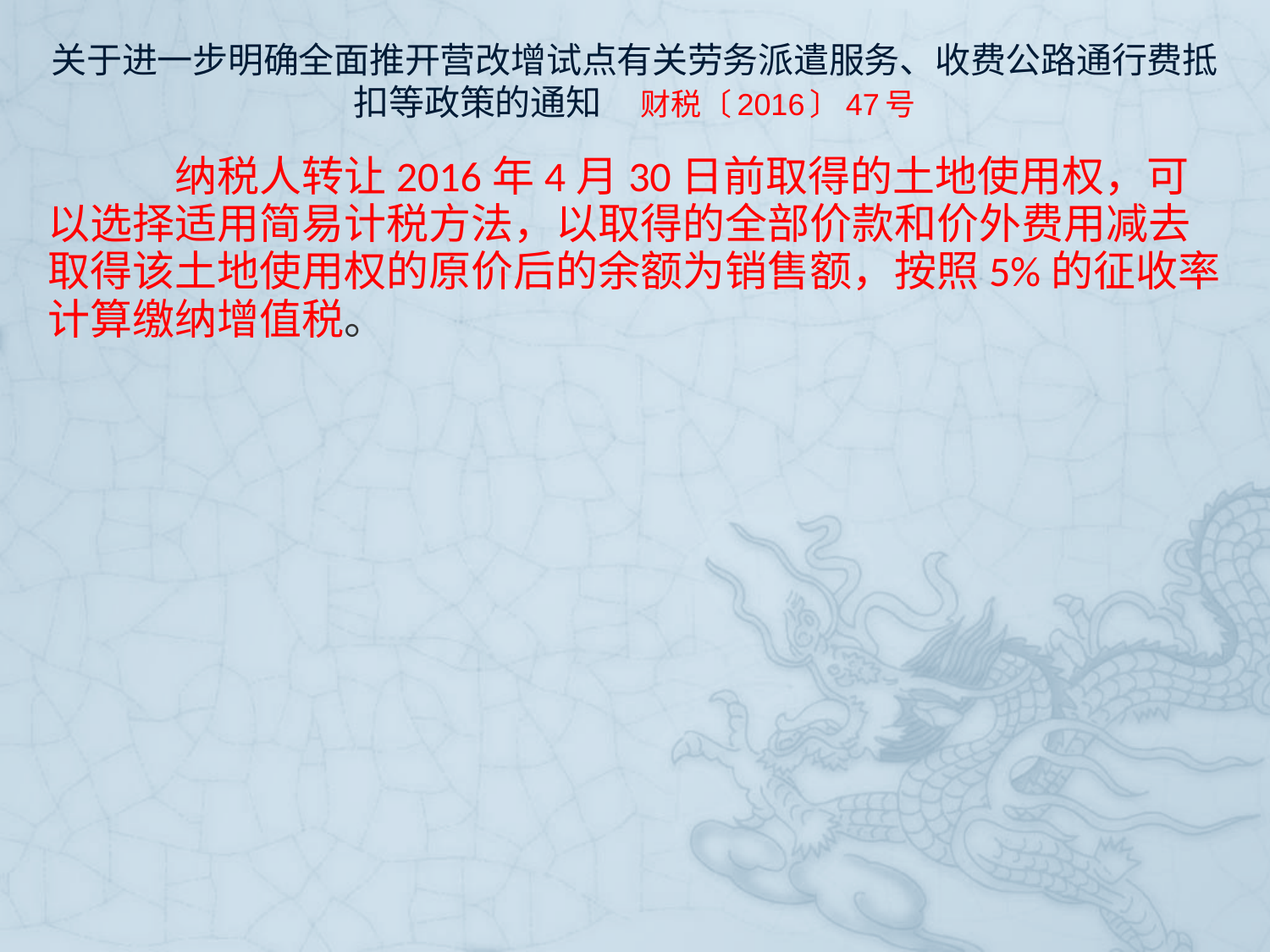

# 关于进一步明确全面推开营改增试点有关劳务派遣服务、收费公路通行费抵扣等政策的通知     财税〔2016〕47号
　　　纳税人转让2016年4月30日前取得的土地使用权，可以选择适用简易计税方法，以取得的全部价款和价外费用减去取得该土地使用权的原价后的余额为销售额，按照5%的征收率计算缴纳增值税。